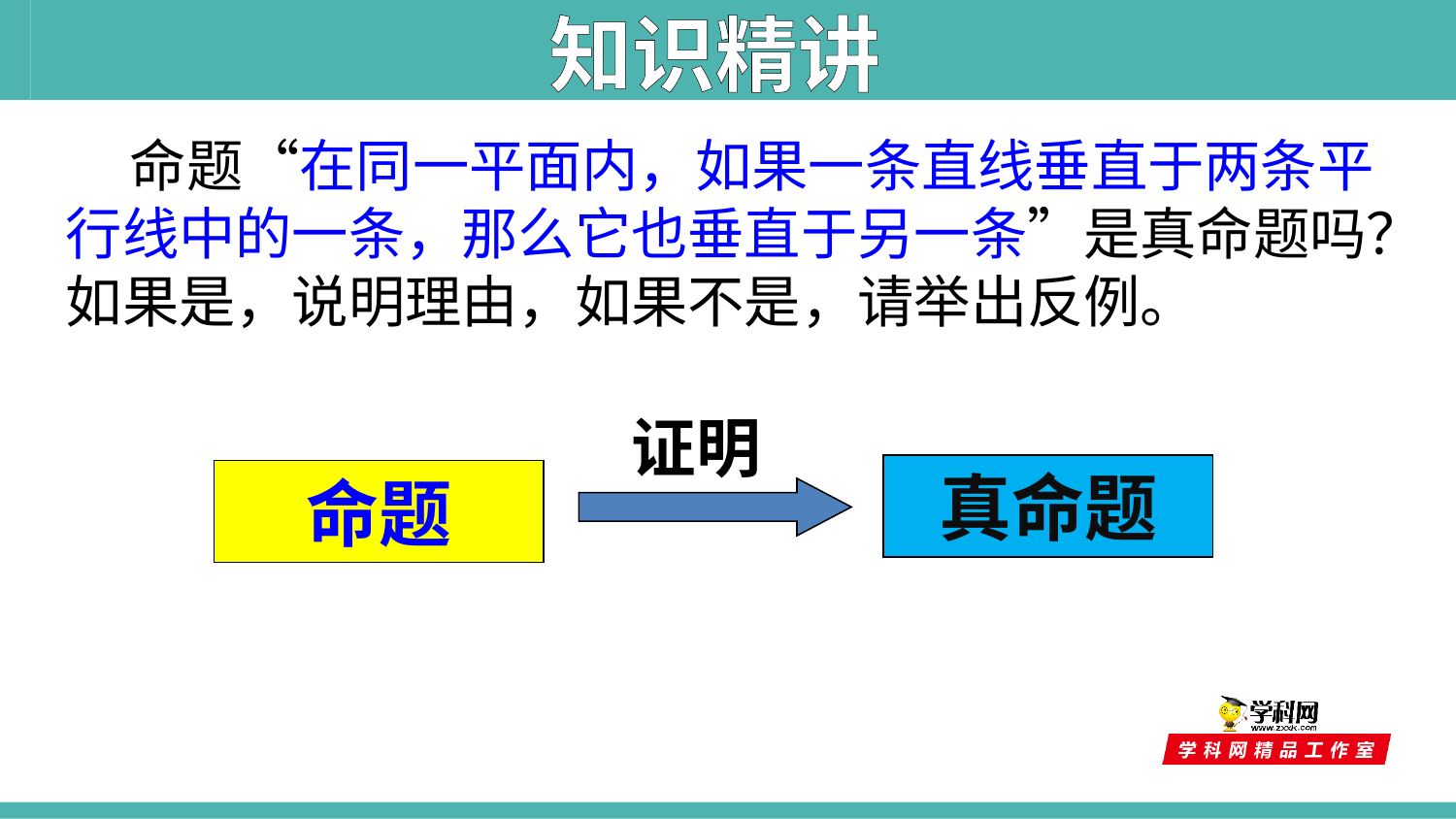

知识精讲
    命题“在同一平面内，如果一条直线垂直于两条平行线中的一条，那么它也垂直于另一条”是真命题吗？如果是，说明理由，如果不是，请举出反例。
证明
真命题
命题